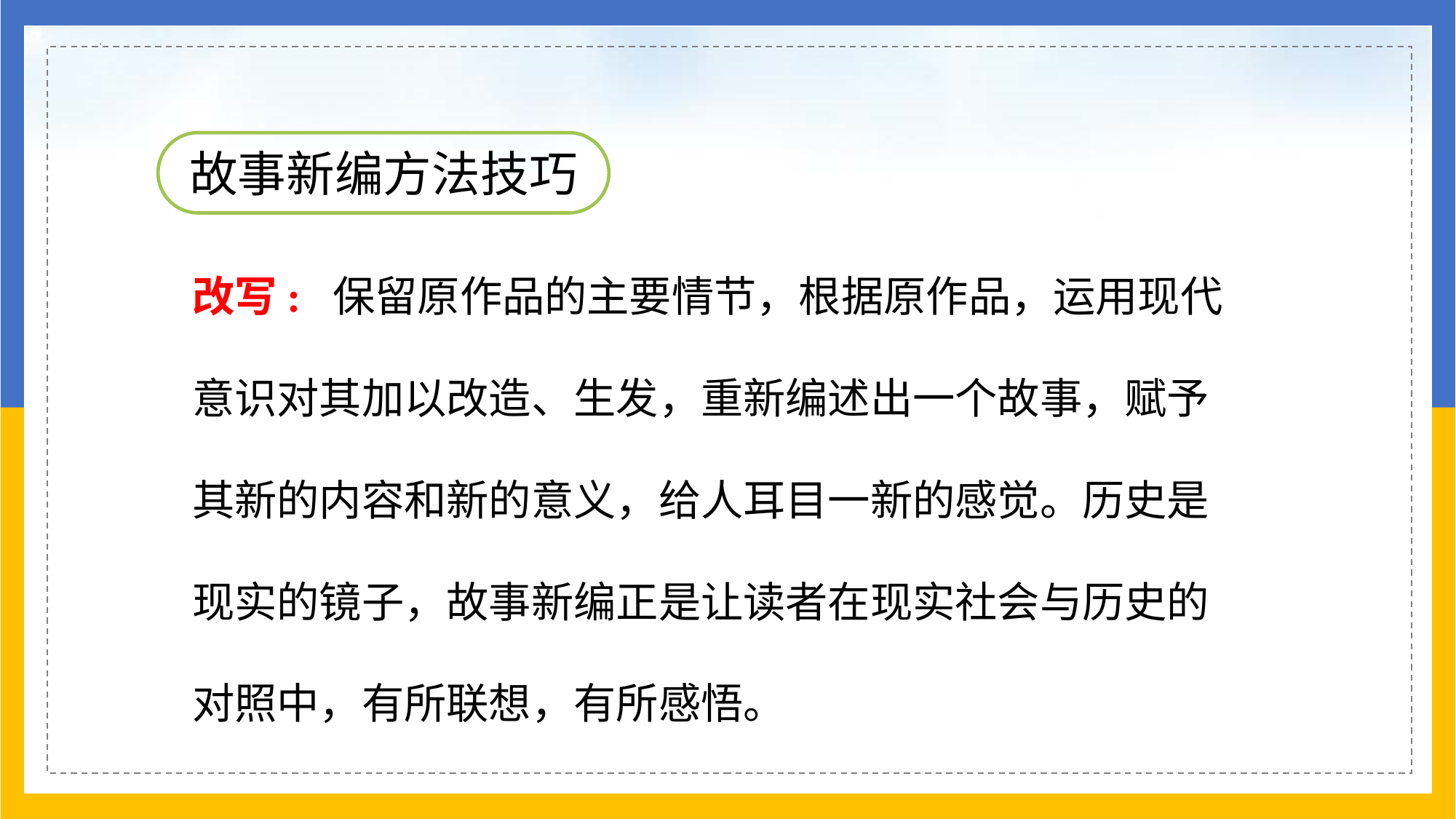

故事新编方法技巧
改写:  保留原作品的主要情节，根据原作品，运用现代意识对其加以改造、生发，重新编述出一个故事，赋予其新的内容和新的意义，给人耳目一新的感觉。历史是现实的镜子，故事新编正是让读者在现实社会与历史的对照中，有所联想，有所感悟。